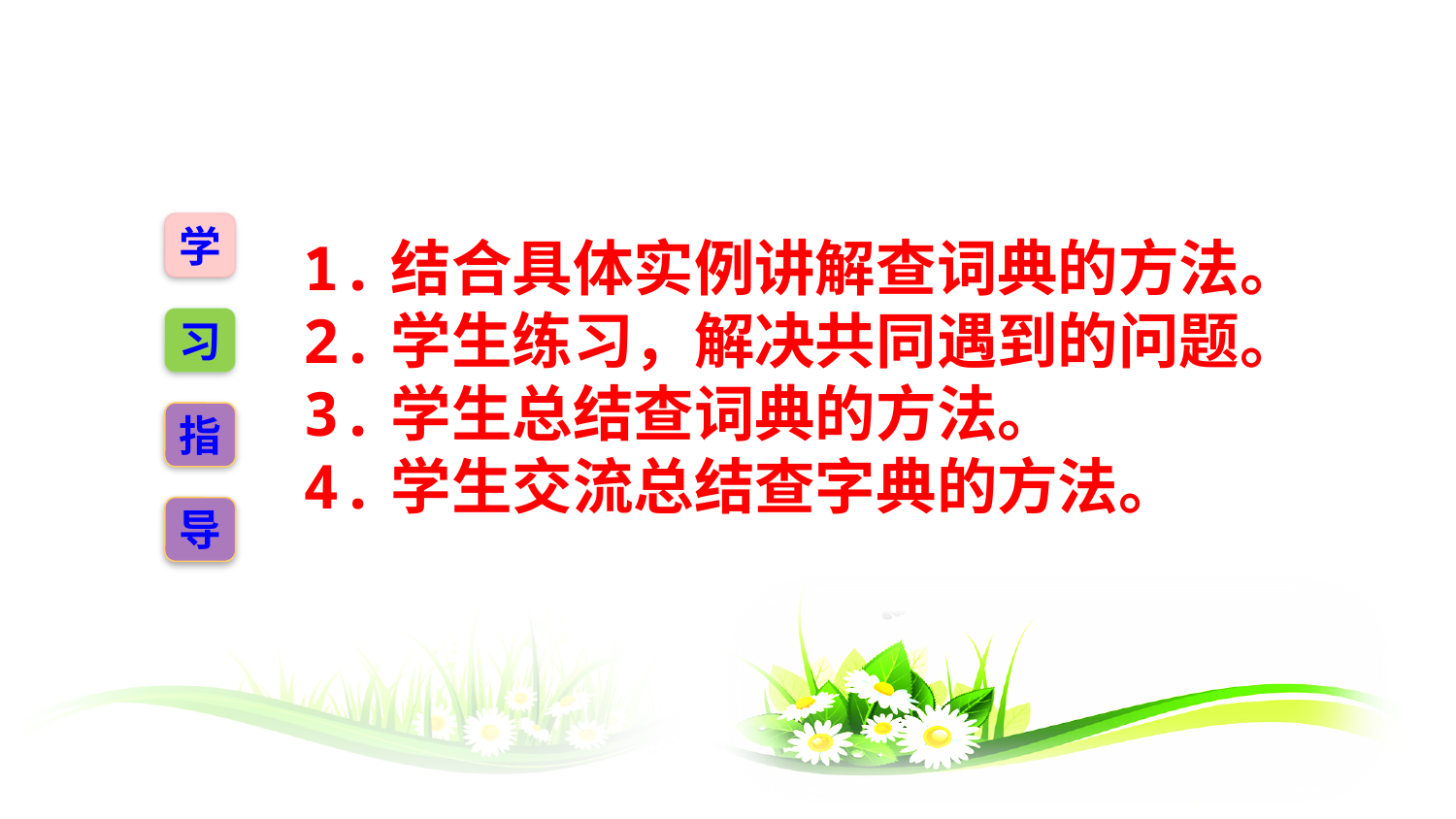

学
1.结合具体实例讲解查词典的方法。2.学生练习，解决共同遇到的问题。
3.学生总结查词典的方法。
4.学生交流总结查字典的方法。
习
指
导